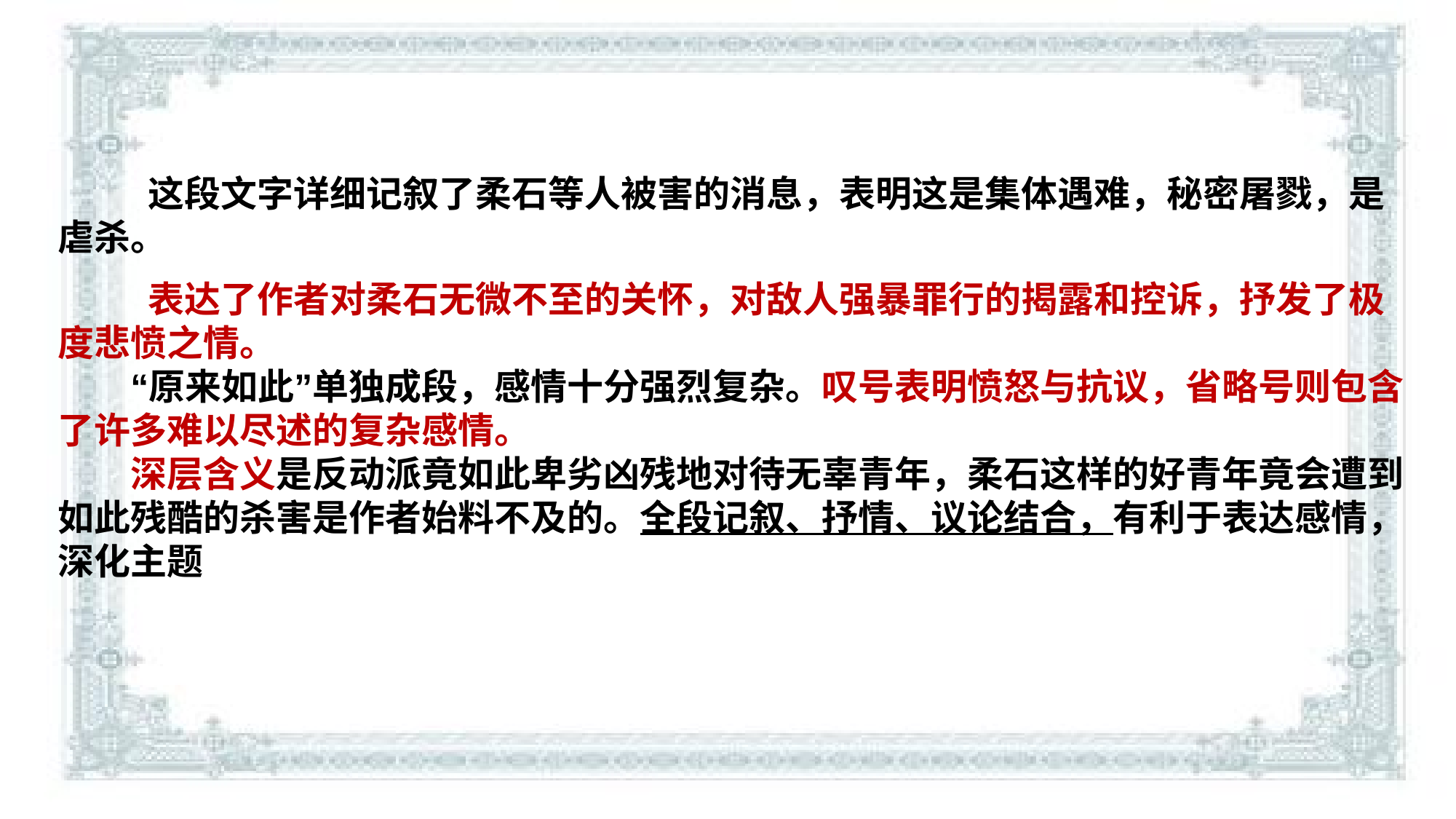

这段文字详细记叙了柔石等人被害的消息，表明这是集体遇难，秘密屠戮，是虐杀。
        表达了作者对柔石无微不至的关怀，对敌人强暴罪行的揭露和控诉，抒发了极度悲愤之情。
　　“原来如此”单独成段，感情十分强烈复杂。叹号表明愤怒与抗议，省略号则包含了许多难以尽述的复杂感情。
　　深层含义是反动派竟如此卑劣凶残地对待无辜青年，柔石这样的好青年竟会遭到如此残酷的杀害是作者始料不及的。全段记叙、抒情、议论结合，有利于表达感情，深化主题